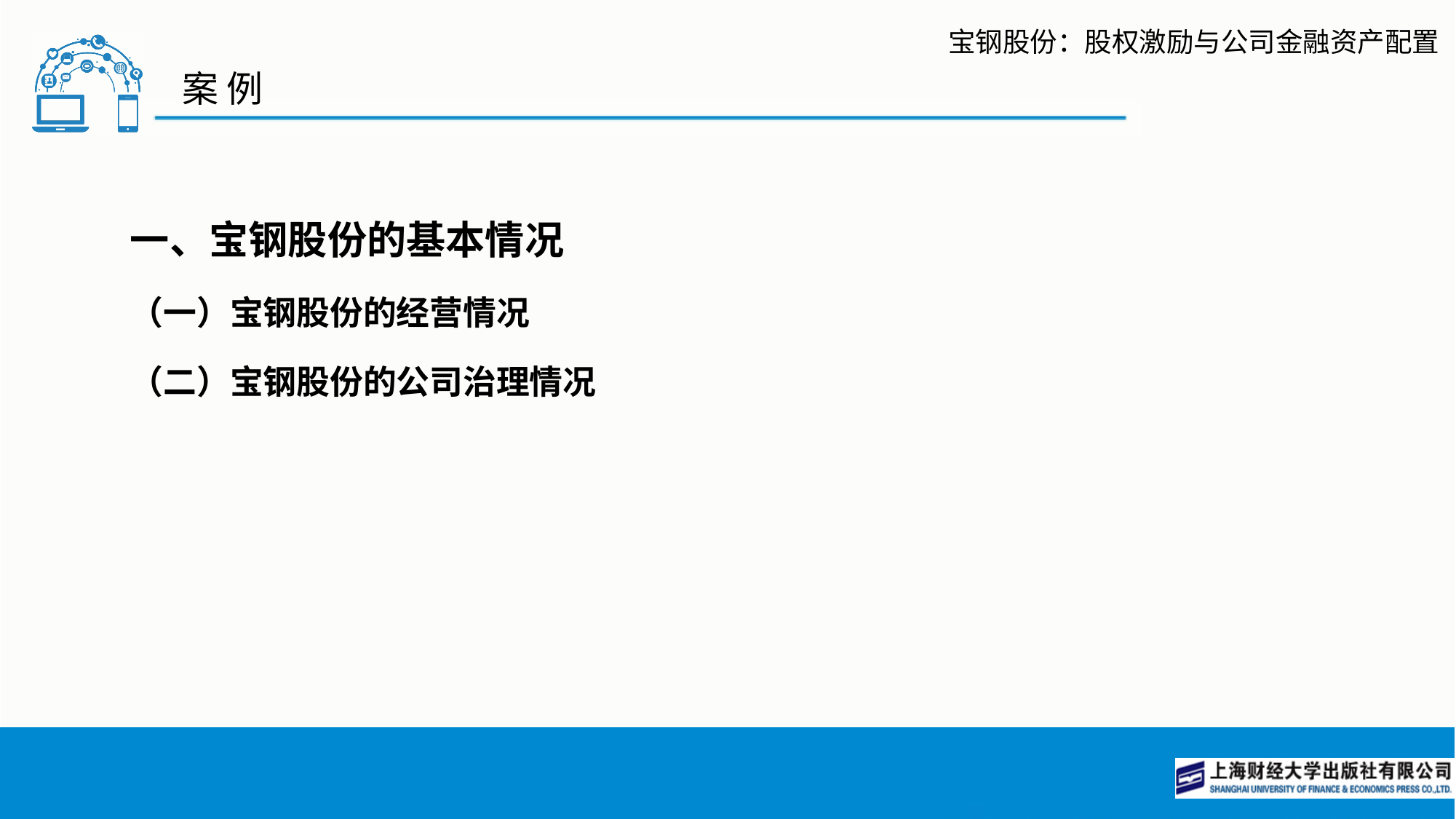

宝钢股份：股权激励与公司金融资产配置
# 案 例
一、宝钢股份的基本情况
（一）宝钢股份的经营情况
（二）宝钢股份的公司治理情况